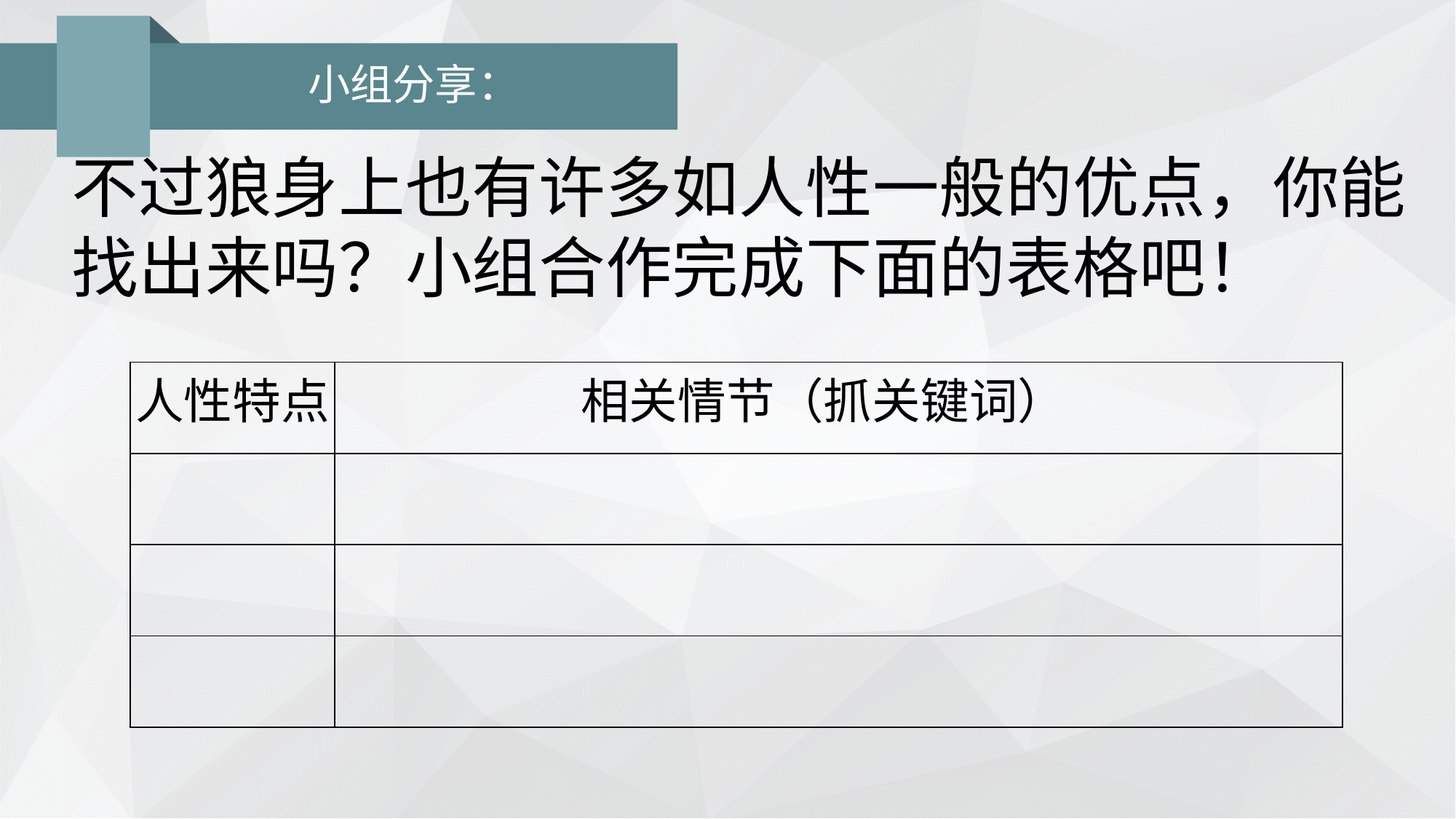

# 小组分享：
不过狼身上也有许多如人性一般的优点，你能找出来吗？小组合作完成下面的表格吧！

| 人性特点 | 相关情节（抓关键词） |
| --- | --- |
|  |  |
|  |  |
|  |  |